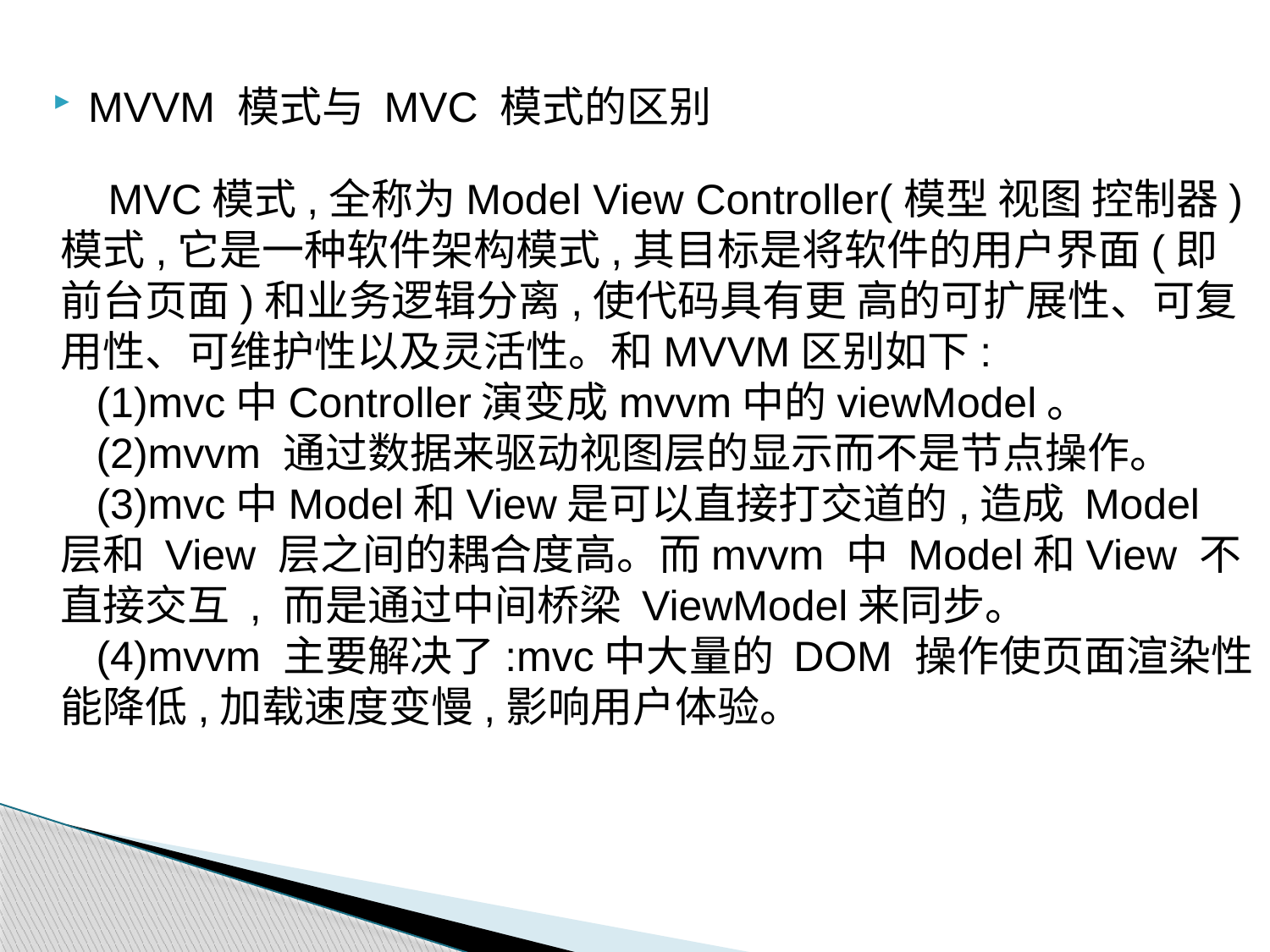

MVVM 模式与 MVC 模式的区别

    MVC模式,全称为Model View Controller(模型 视图 控制器)模式,它是一种软件架构模式,其目标是将软件的用户界面(即前台页面)和业务逻辑分离,使代码具有更 高的可扩展性、可复用性、可维护性以及灵活性。和MVVM区别如下:
   (1)mvc中Controller演变成mvvm中的viewModel。
   (2)mvvm 通过数据来驱动视图层的显示而不是节点操作。
   (3)mvc中Model和View是可以直接打交道的,造成 Model 层和 View 层之间的耦合度高。而mvvm 中 Model和View 不直接交互 , 而是通过中间桥梁 ViewModel来同步。
   (4)mvvm 主要解决了:mvc中大量的 DOM 操作使页面渲染性能降低,加载速度变慢,影响用户体验。